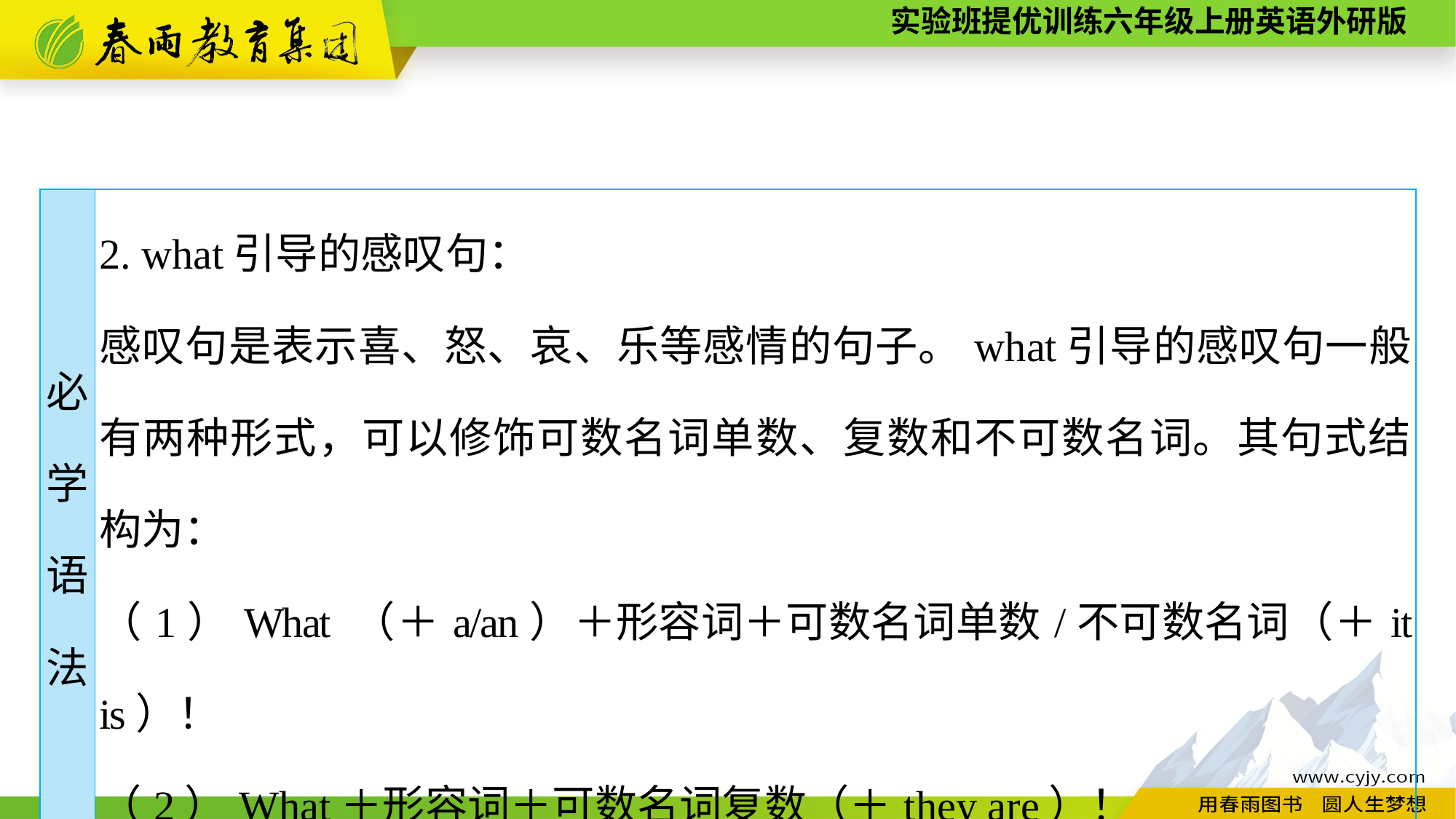

| 必 学 语 法 | 2. what引导的感叹句： 感叹句是表示喜、怒、哀、乐等感情的句子。what引导的感叹句一般有两种形式，可以修饰可数名词单数、复数和不可数名词。其句式结构为： （1）What （＋a/an）＋形容词＋可数名词单数/不可数名词（＋it is）！ （2）What＋形容词＋可数名词复数（＋they are）！ |
| --- | --- |